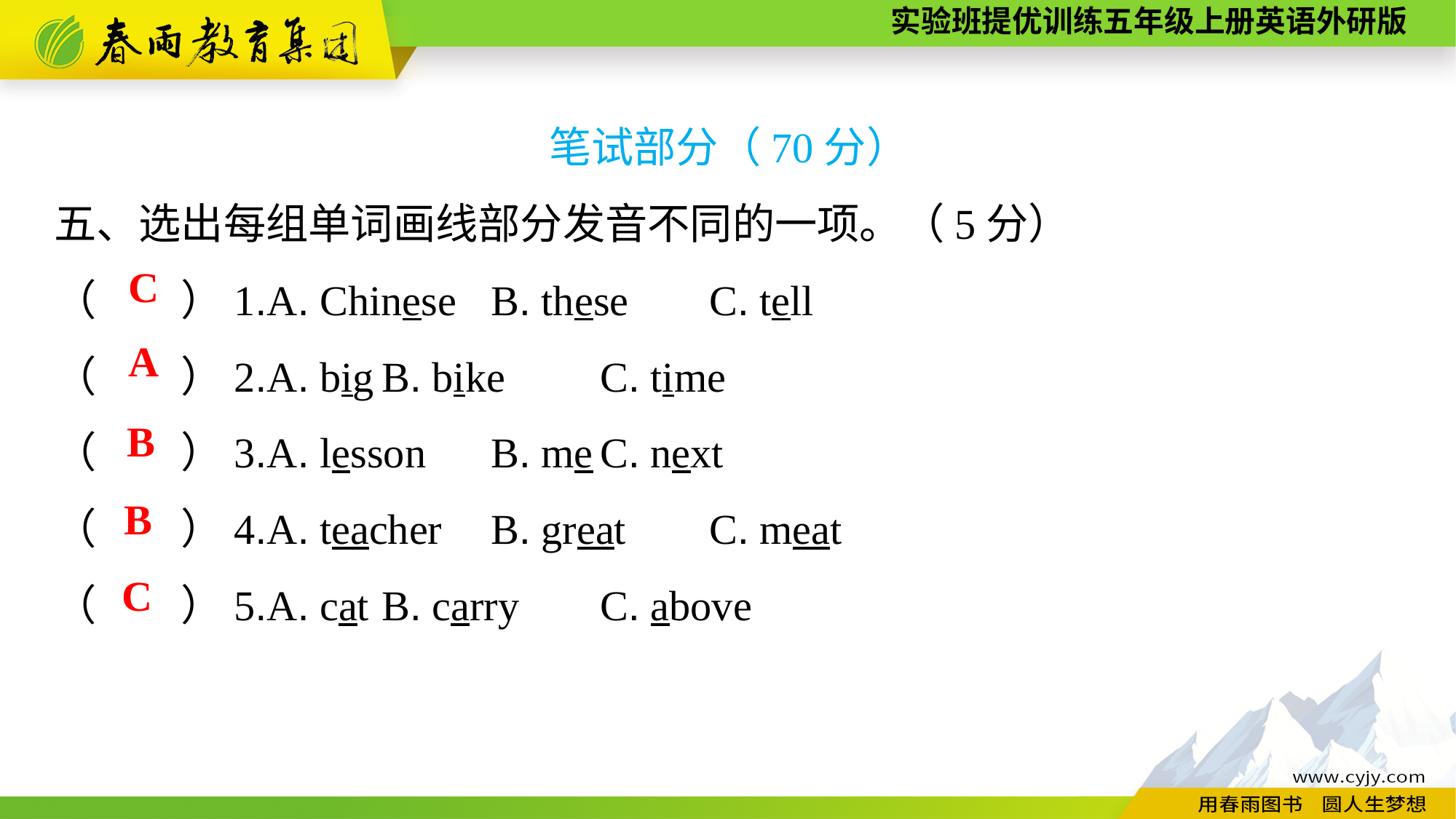

笔试部分（70分）
五、选出每组单词画线部分发音不同的一项。（5分）
（　　）1.A. Chinese	B. these	C. tell
（　　）2.A. big	B. bike	C. time
（　　）3.A. lesson	B. me	C. next
（　　）4.A. teacher	B. great	C. meat
（　　）5.A. cat	B. carry	C. above
C
A
B
B
C